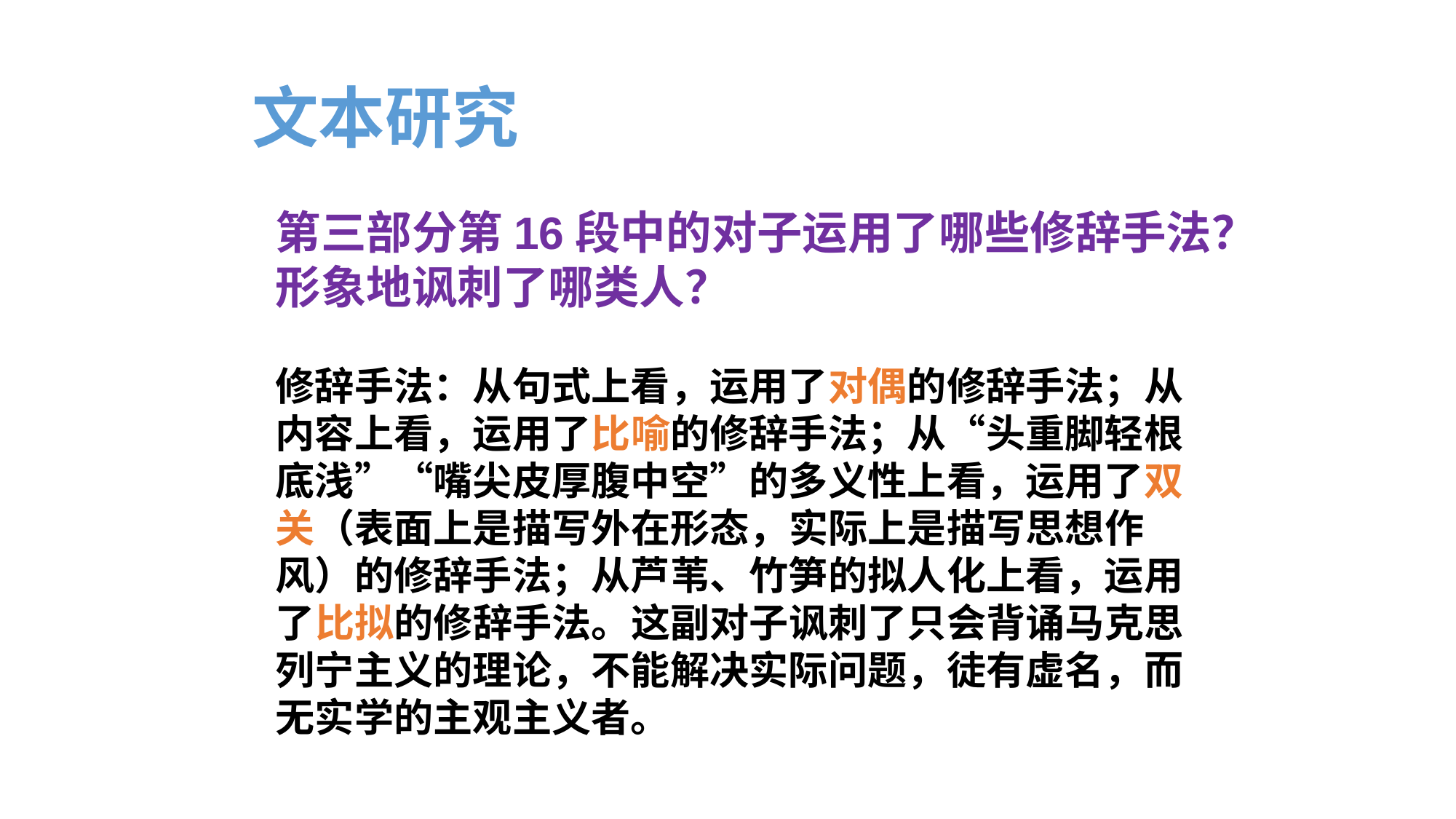

文本研究
第三部分第16段中的对子运用了哪些修辞手法？形象地讽刺了哪类人？
修辞手法：从句式上看，运用了对偶的修辞手法；从内容上看，运用了比喻的修辞手法；从“头重脚轻根底浅”“嘴尖皮厚腹中空”的多义性上看，运用了双关（表面上是描写外在形态，实际上是描写思想作风）的修辞手法；从芦苇、竹笋的拟人化上看，运用了比拟的修辞手法。这副对子讽刺了只会背诵马克思列宁主义的理论，不能解决实际问题，徒有虚名，而无实学的主观主义者。